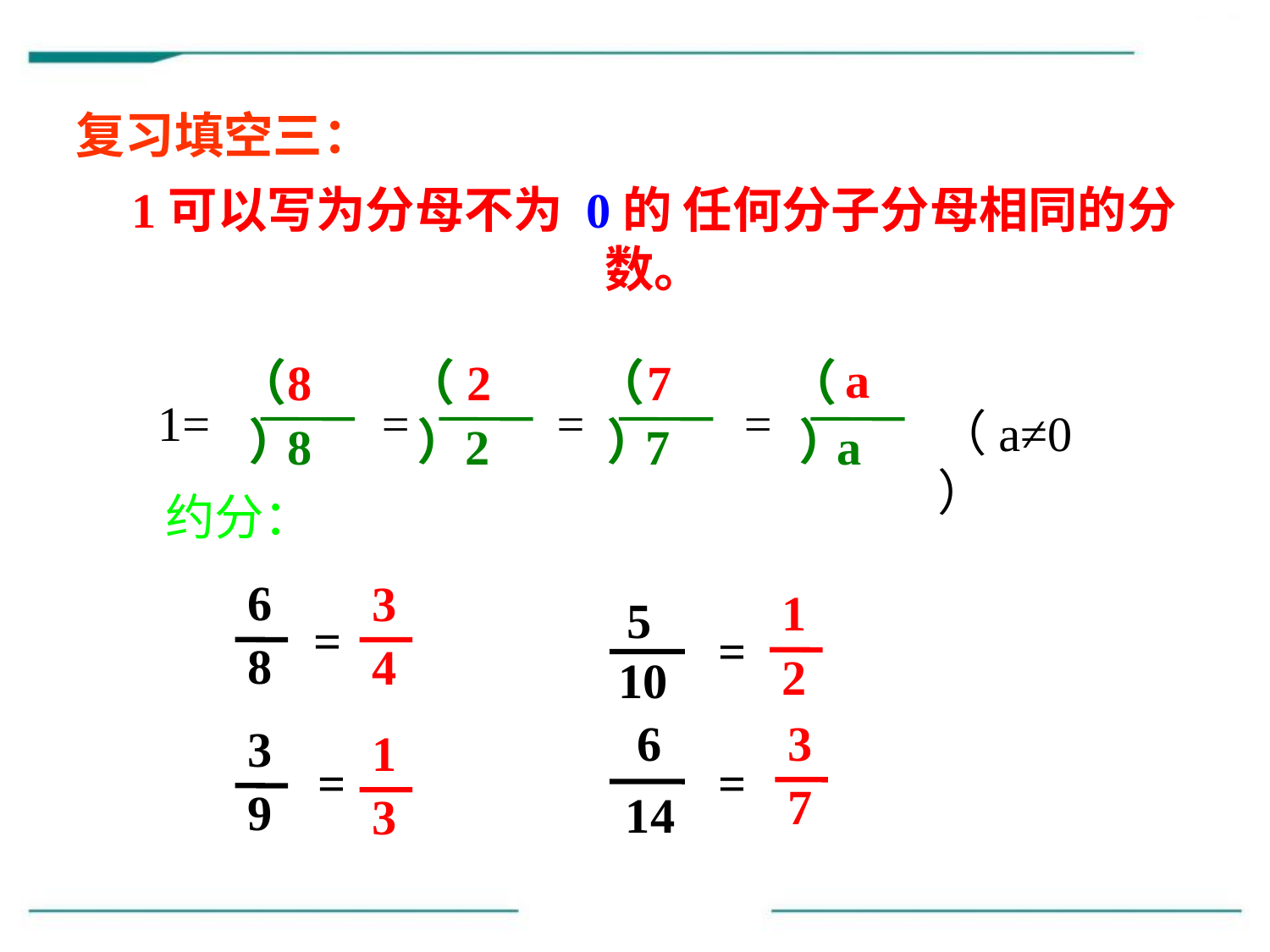

复习填空三：
1可以写为分母不为 0的 任何分子分母相同的分数。
a
（   ）
8

8
（   ）
2

2
（   ）
7

7
（   ）
a

1=              =            =             =
（a≠0）
约分：
6
8

3
4

1
2

5
10

=
=
6
14

3
7

3
9

1
3

=
=